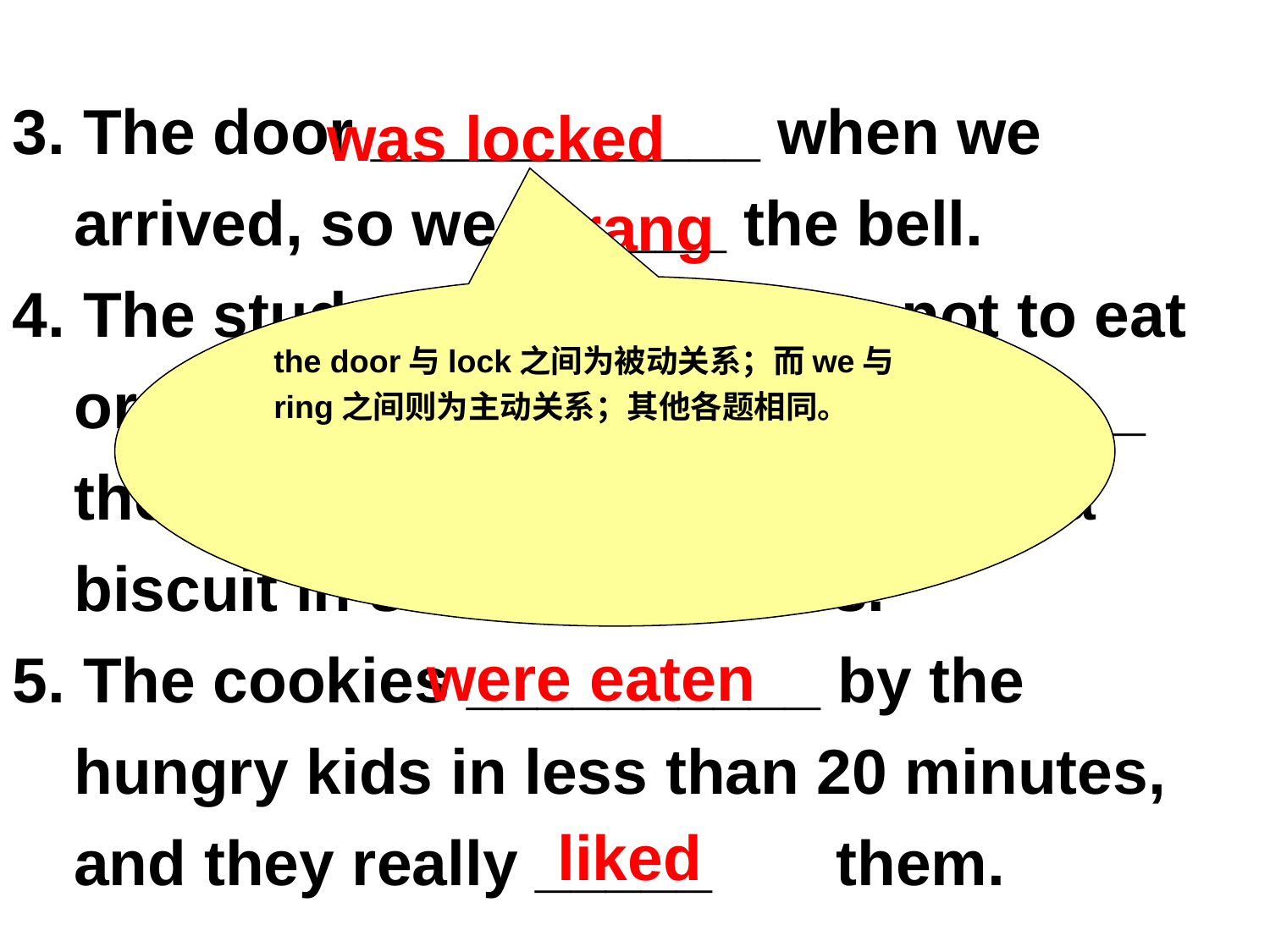

3. The door ___________ when we arrived, so we ______ the bell.
4. The students ___________ not to eat or 	drink in class, but Ruby ______ the rule when she started eating a biscuit in science 	class.
5. The cookies __________ by the hungry kids in less than 20 minutes, and they really _____ 	them.
was locked
rang
were told
the door与lock之间为被动关系；而we与ring之间则为主动关系；其他各题相同。
broke
were eaten
liked